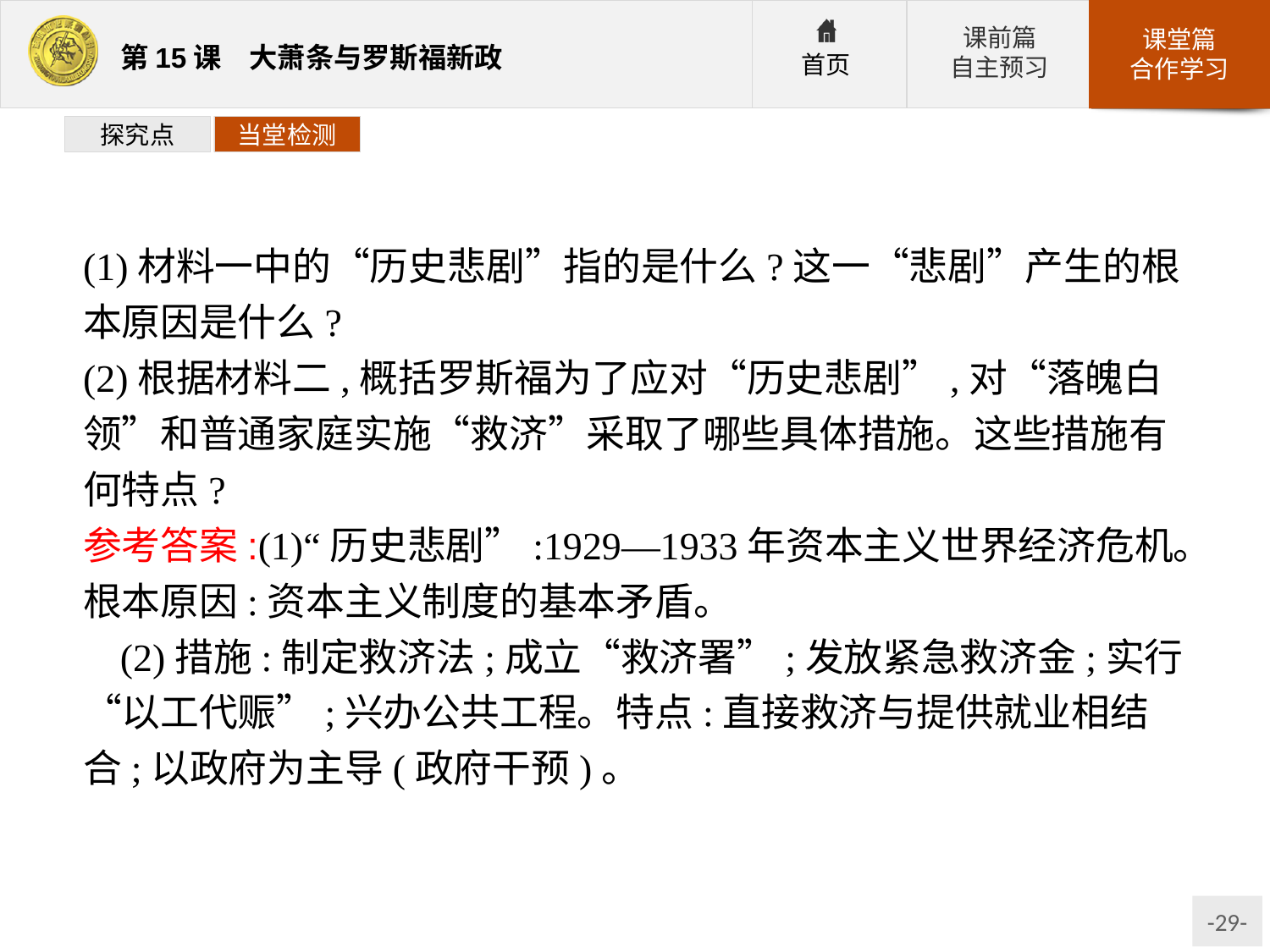

探究点
当堂检测
(1)材料一中的“历史悲剧”指的是什么?这一“悲剧”产生的根本原因是什么?
(2)根据材料二,概括罗斯福为了应对“历史悲剧”,对“落魄白领”和普通家庭实施“救济”采取了哪些具体措施。这些措施有何特点?
参考答案:(1)“历史悲剧”:1929—1933年资本主义世界经济危机。根本原因:资本主义制度的基本矛盾。
(2)措施:制定救济法;成立“救济署”;发放紧急救济金;实行“以工代赈”;兴办公共工程。特点:直接救济与提供就业相结合;以政府为主导(政府干预)。